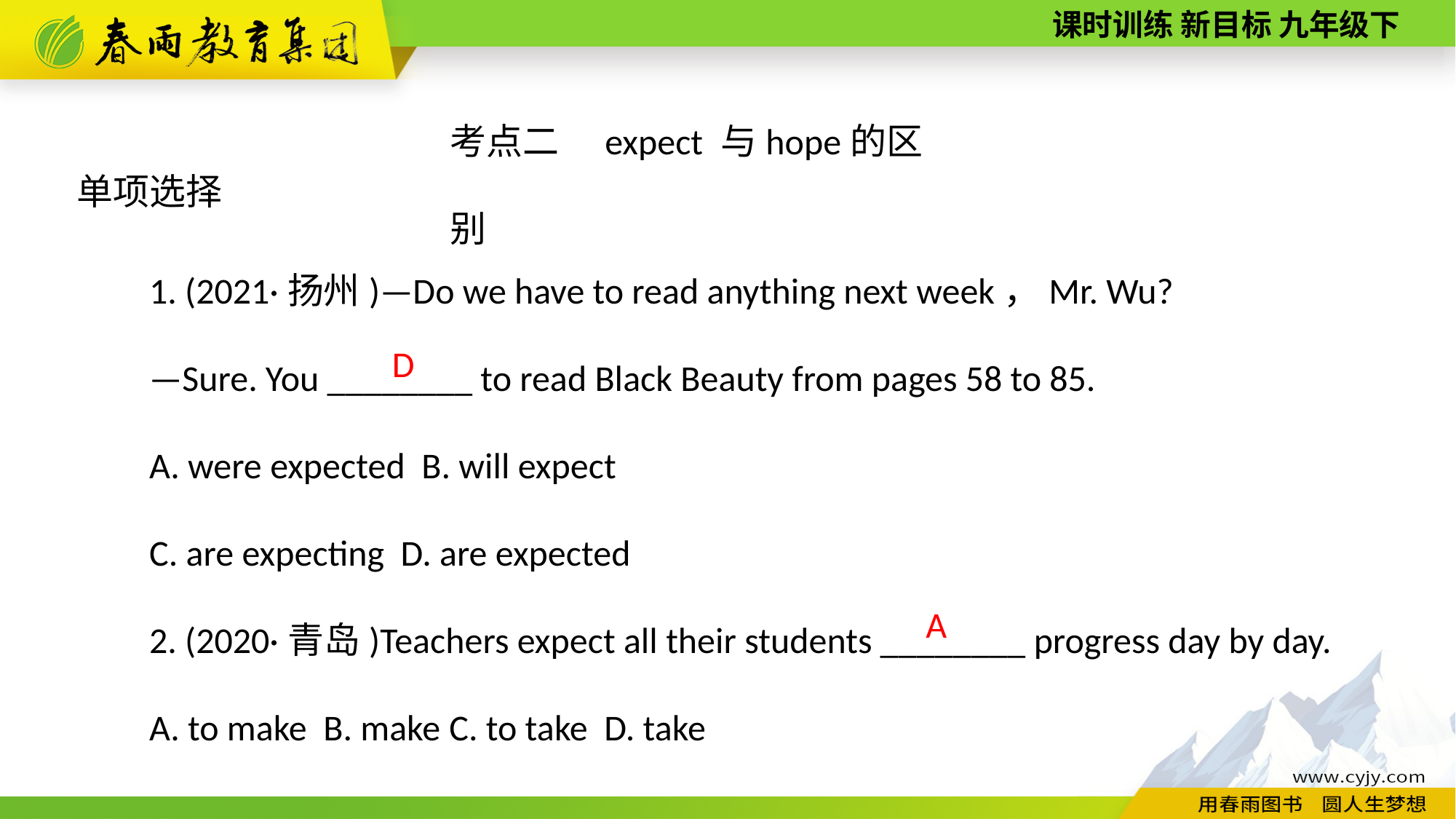

考点二　expect 与hope的区别
单项选择
1. (2021·扬州)—Do we have to read anything next week，Mr. Wu?
—Sure. You ________ to read Black Beauty from pages 58 to 85.
A. were expected  B. will expect
C. are expecting  D. are expected
2. (2020·青岛)Teachers expect all their students ________ progress day by day.
A. to make  B. make  C. to take  D. take
 D
A